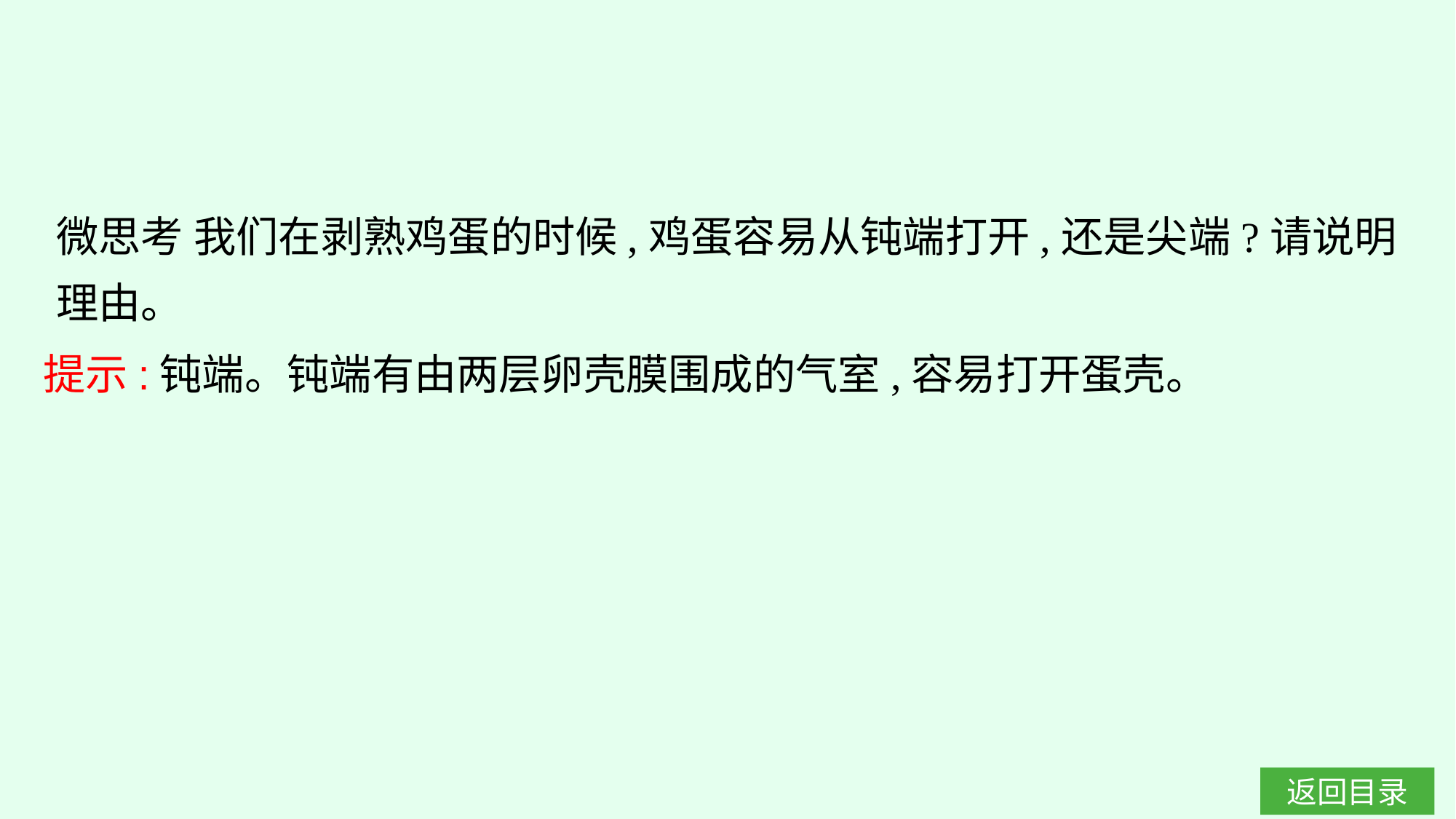

微思考 我们在剥熟鸡蛋的时候,鸡蛋容易从钝端打开,还是尖端?请说明理由。
提示:钝端。钝端有由两层卵壳膜围成的气室,容易打开蛋壳。